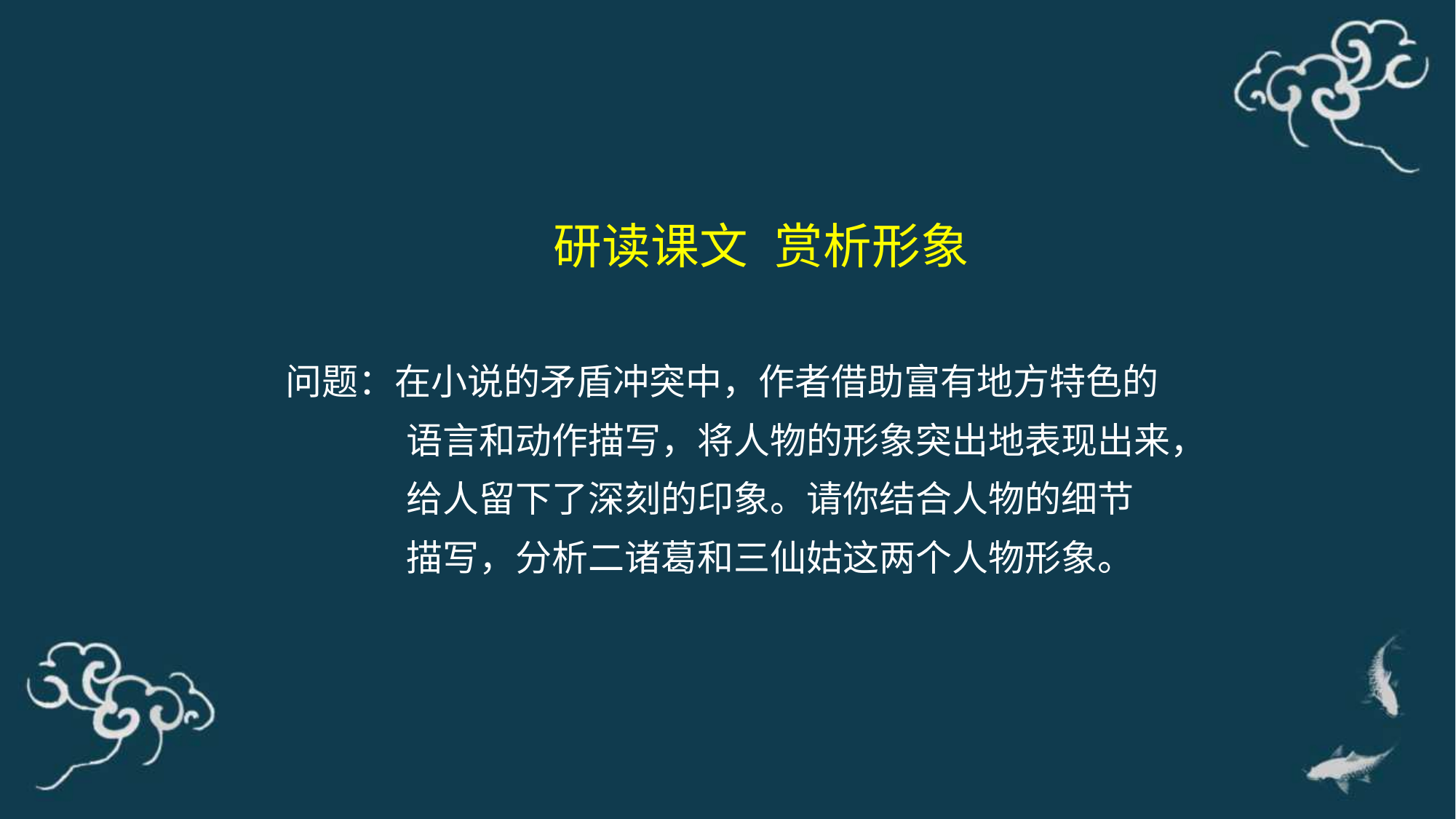

研读课文  赏析形象
问题：在小说的矛盾冲突中，作者借助富有地方特色的
           语言和动作描写，将人物的形象突出地表现出来，
           给人留下了深刻的印象。请你结合人物的细节
           描写，分析二诸葛和三仙姑这两个人物形象。